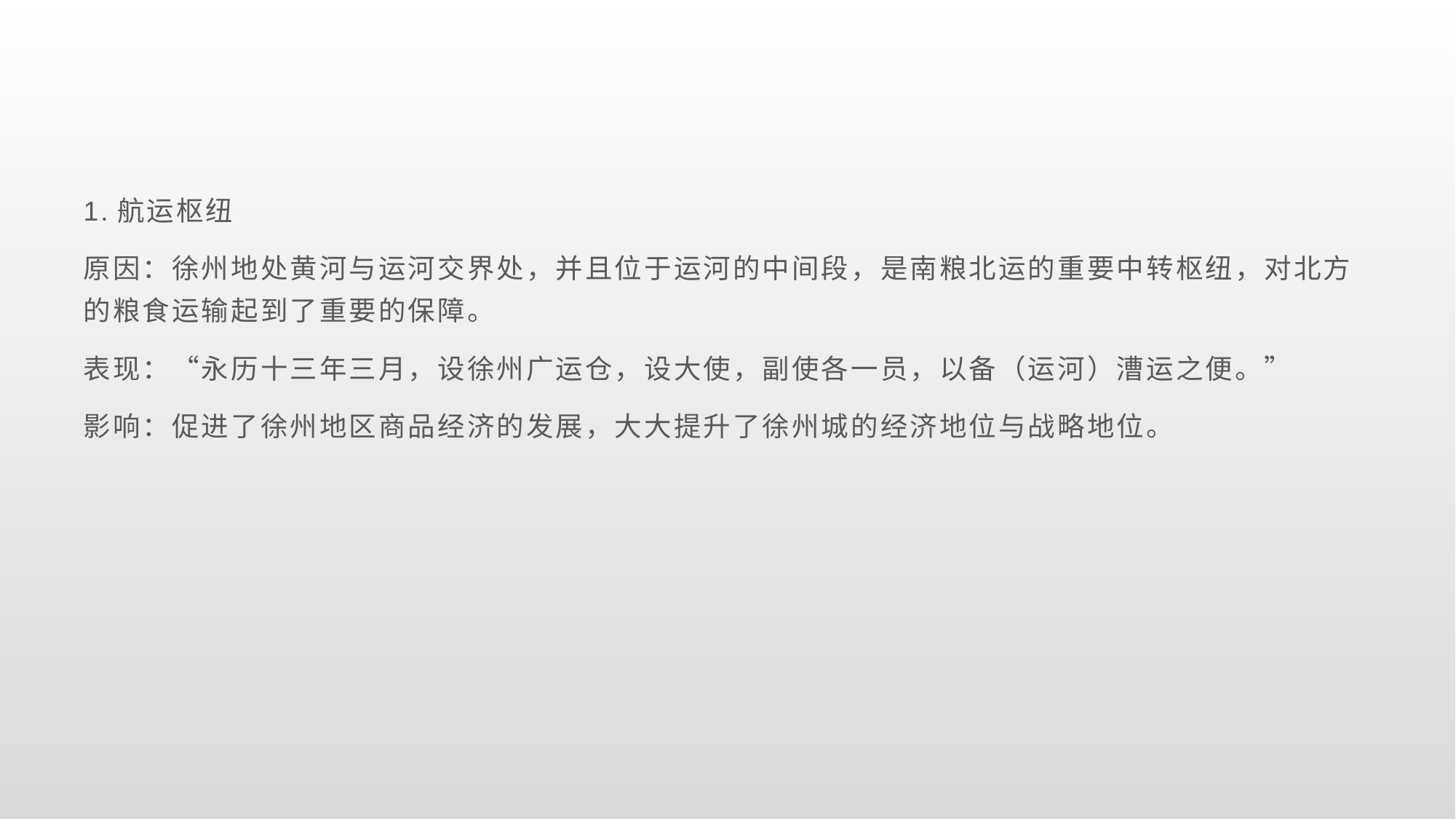

#
1.航运枢纽
原因：徐州地处黄河与运河交界处，并且位于运河的中间段，是南粮北运的重要中转枢纽，对北方的粮食运输起到了重要的保障。
表现：“永历十三年三月，设徐州广运仓，设大使，副使各一员，以备（运河）漕运之便。”
影响：促进了徐州地区商品经济的发展，大大提升了徐州城的经济地位与战略地位。